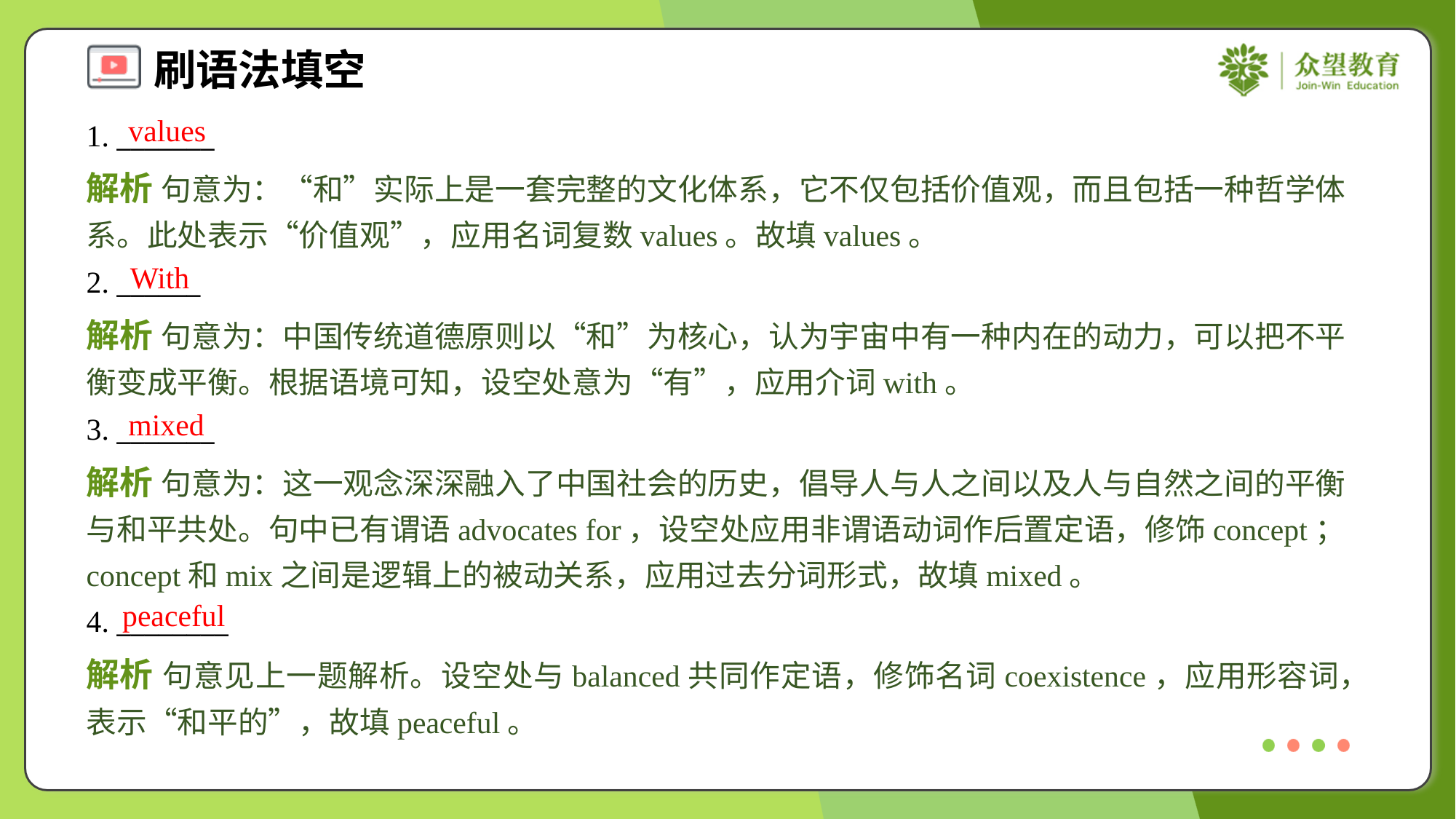

values
1. _______
解析 句意为：“和”实际上是一套完整的文化体系，它不仅包括价值观，而且包括一种哲学体系。此处表示“价值观”，应用名词复数values。故填values。
With
2. ______
解析 句意为：中国传统道德原则以“和”为核心，认为宇宙中有一种内在的动力，可以把不平衡变成平衡。根据语境可知，设空处意为“有”，应用介词with。
mixed
3. _______
解析 句意为：这一观念深深融入了中国社会的历史，倡导人与人之间以及人与自然之间的平衡与和平共处。句中已有谓语advocates for，设空处应用非谓语动词作后置定语，修饰concept；concept和mix之间是逻辑上的被动关系，应用过去分词形式，故填mixed。
peaceful
4. ________
解析 句意见上一题解析。设空处与balanced共同作定语，修饰名词coexistence，应用形容词，表示“和平的”，故填peaceful。